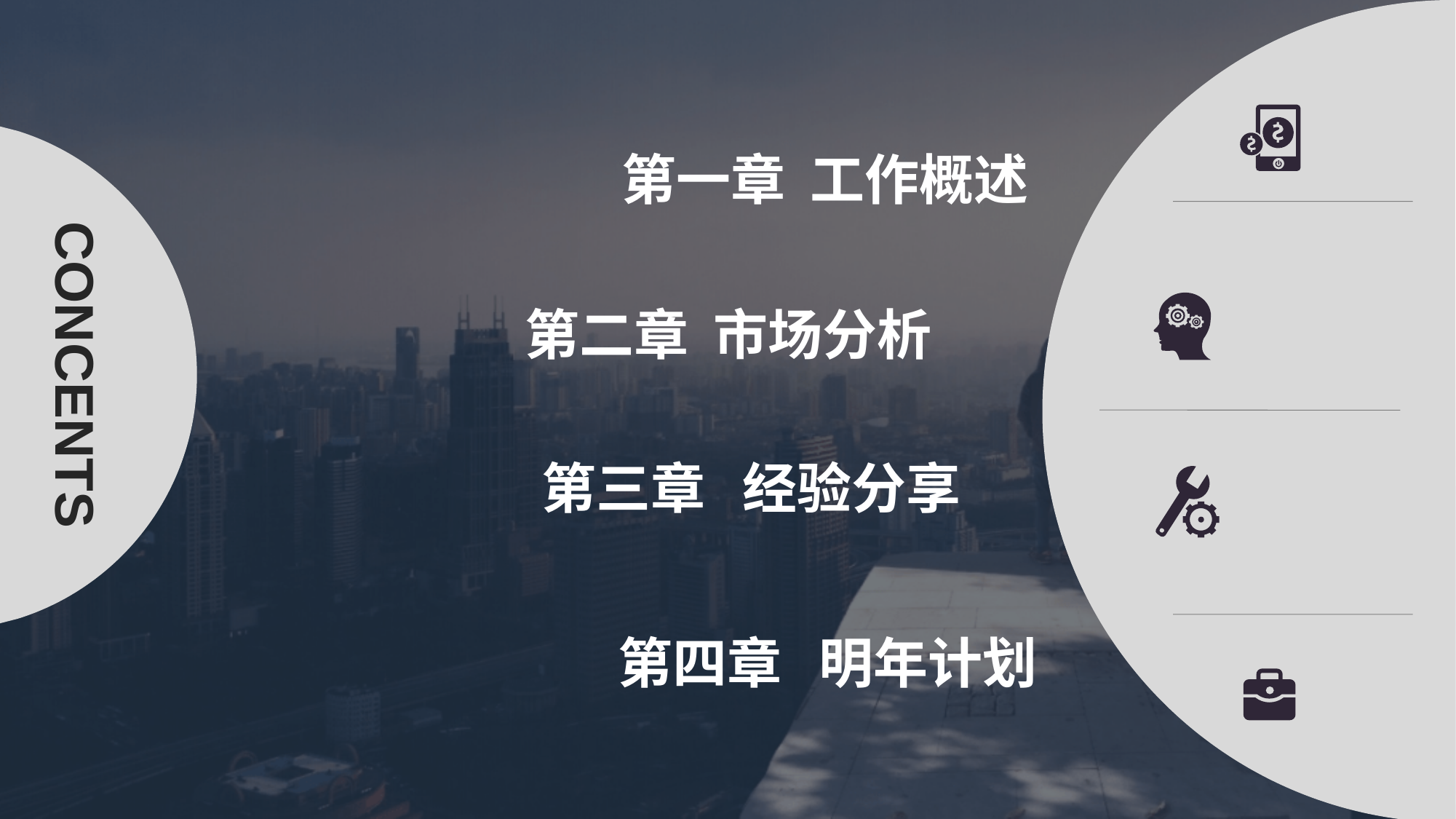

第一章  工作概述

第二章  市场分析
CONCENTS

第三章   经验分享

第四章   明年计划